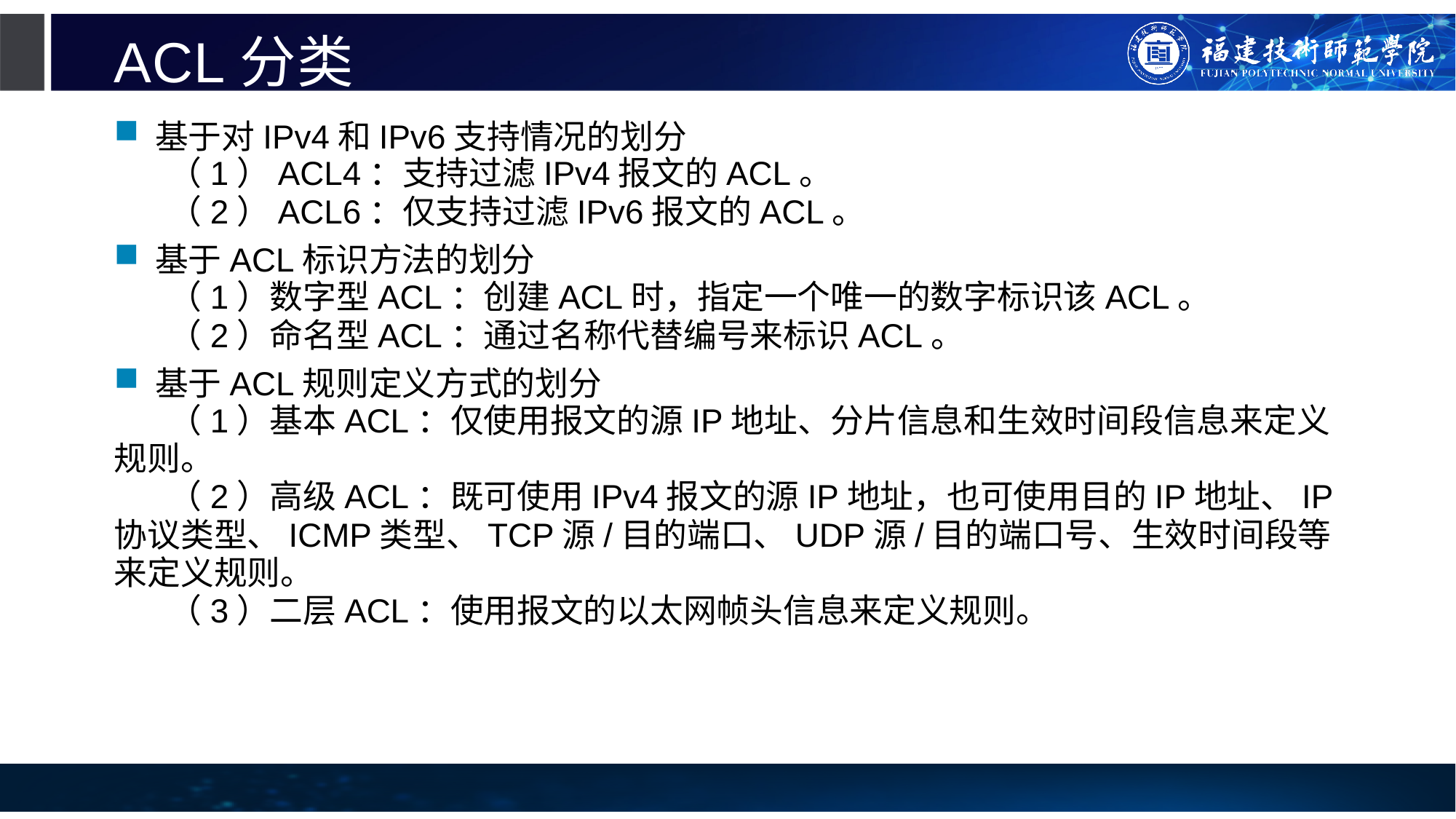

# ACL分类
基于对IPv4和IPv6支持情况的划分
（1）ACL4：支持过滤IPv4报文的ACL。
（2）ACL6：仅支持过滤IPv6报文的ACL。
基于ACL标识方法的划分
（1）数字型ACL：创建ACL时，指定一个唯一的数字标识该ACL。
（2）命名型ACL：通过名称代替编号来标识ACL。
基于ACL规则定义方式的划分
（1）基本ACL：仅使用报文的源IP地址、分片信息和生效时间段信息来定义规则。
（2）高级ACL：既可使用IPv4报文的源IP地址，也可使用目的IP地址、IP协议类型、ICMP类型、TCP源/目的端口、UDP源/目的端口号、生效时间段等来定义规则。
（3）二层ACL：使用报文的以太网帧头信息来定义规则。